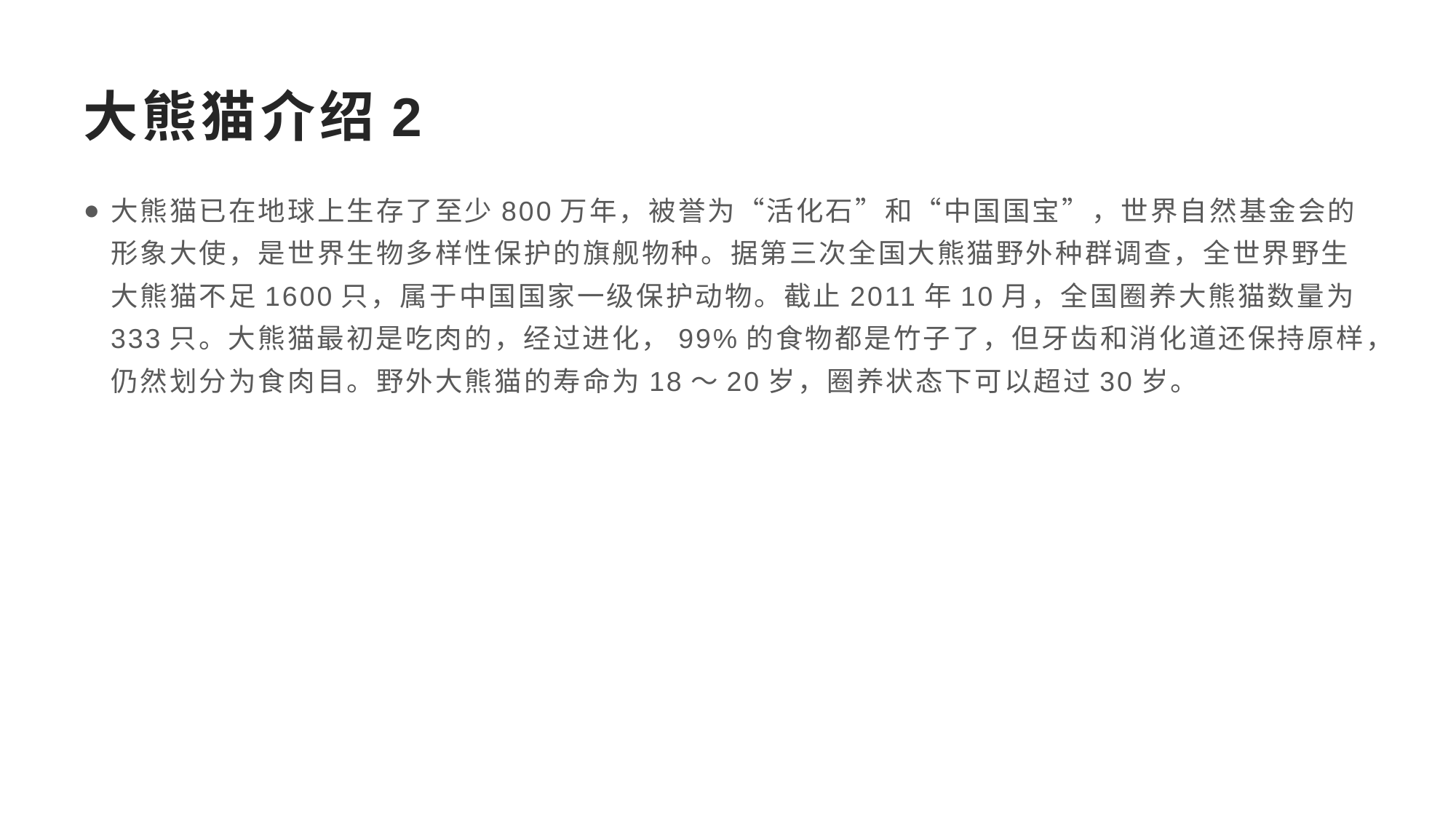

# 大熊猫介绍2
大熊猫已在地球上生存了至少800万年，被誉为“活化石”和“中国国宝”，世界自然基金会的形象大使，是世界生物多样性保护的旗舰物种。据第三次全国大熊猫野外种群调查，全世界野生大熊猫不足1600只，属于中国国家一级保护动物。截止2011年10月，全国圈养大熊猫数量为333只。大熊猫最初是吃肉的，经过进化，99%的食物都是竹子了，但牙齿和消化道还保持原样，仍然划分为食肉目。野外大熊猫的寿命为18～20岁，圈养状态下可以超过30岁。